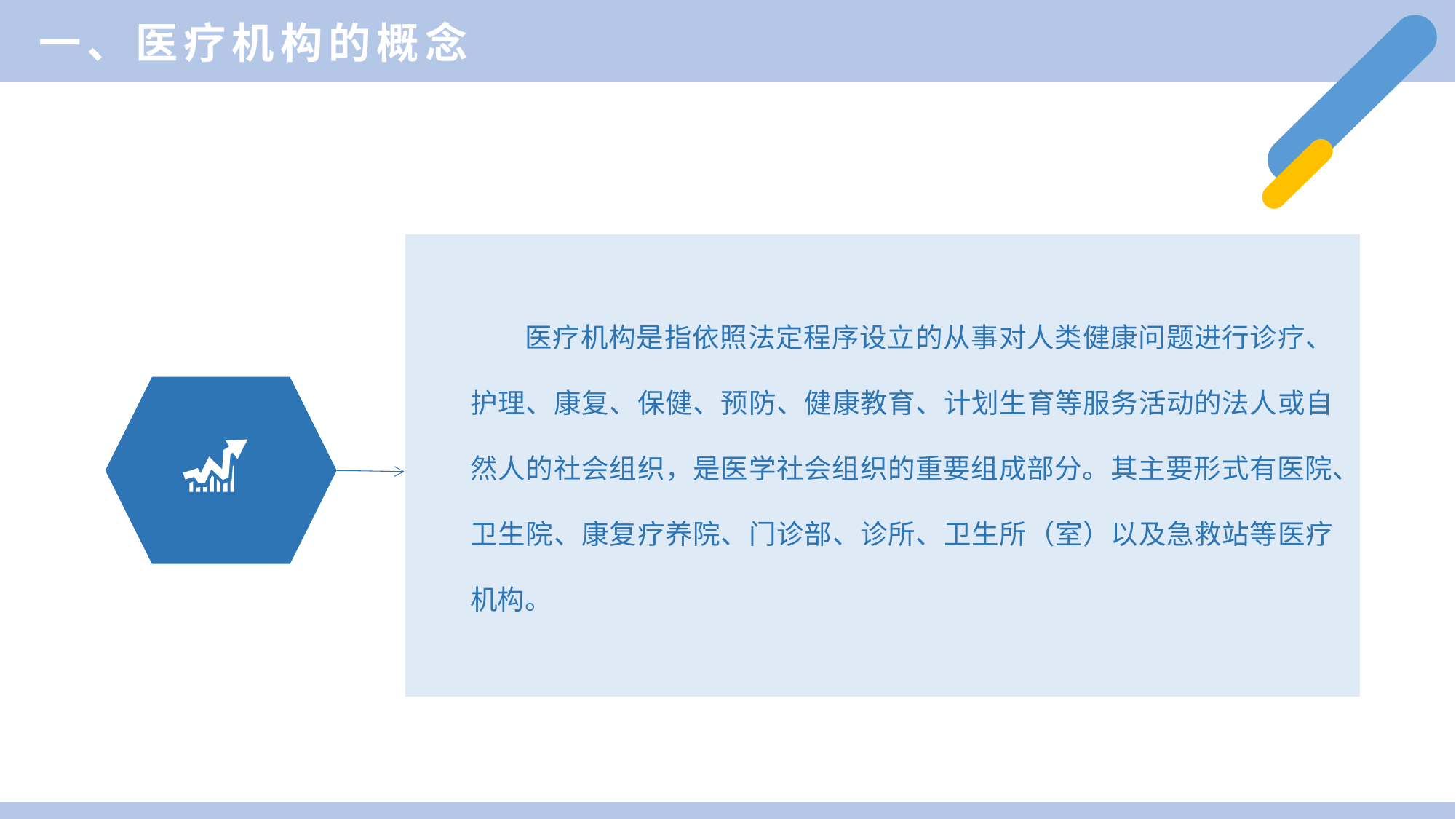

一、医疗机构的概念

医疗机构是指依照法定程序设立的从事对人类健康问题进行诊疗、护理、康复、保健、预防、健康教育、计划生育等服务活动的法人或自然人的社会组织，是医学社会组织的重要组成部分。其主要形式有医院、卫生院、康复疗养院、门诊部、诊所、卫生所（室）以及急救站等医疗机构。